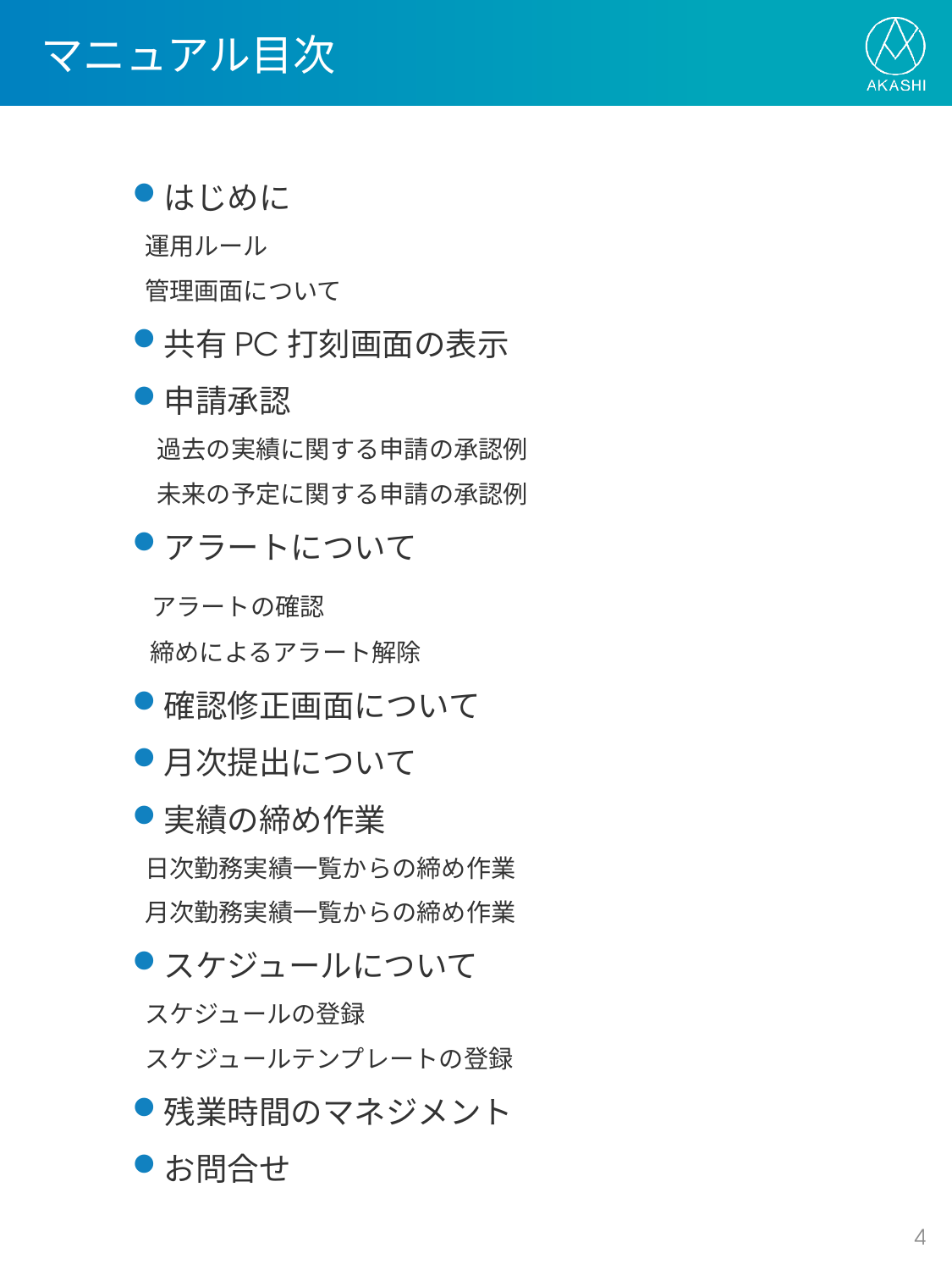

# マニュアル目次
はじめに
　　運用ルール
　　管理画面について
共有PC打刻画面の表示
申請承認
　過去の実績に関する申請の承認例
　未来の予定に関する申請の承認例
アラートについて
　　アラートの確認
　　 締めによるアラート解除
確認修正画面について
月次提出について
実績の締め作業
　　日次勤務実績一覧からの締め作業
　　月次勤務実績一覧からの締め作業
スケジュールについて
　　スケジュールの登録
　　スケジュールテンプレートの登録
残業時間のマネジメント
お問合せ
4